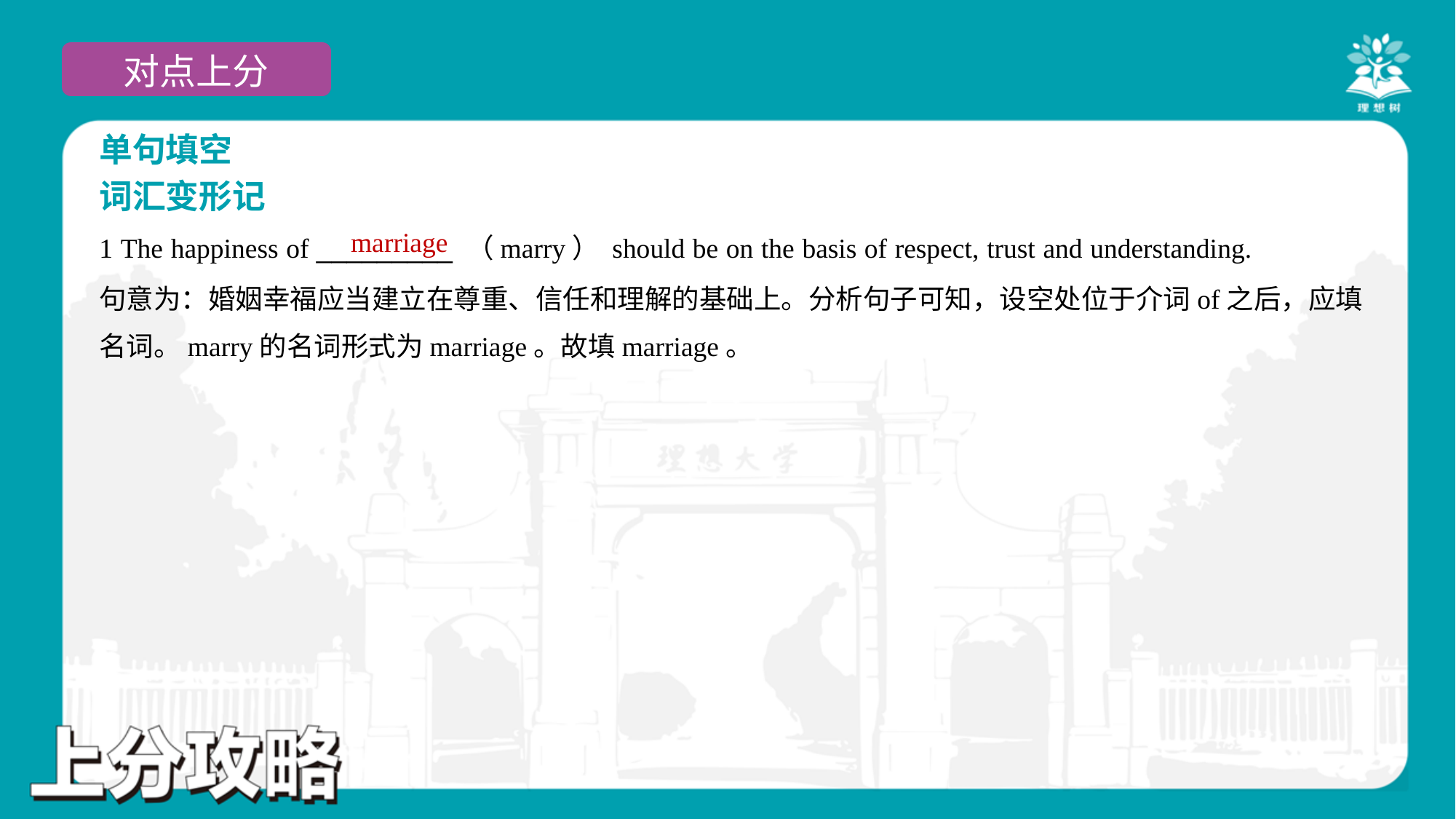

单句填空
词汇变形记
marriage
1 The happiness of _________ （marry） should be on the basis of respect, trust and understanding.
句意为：婚姻幸福应当建立在尊重、信任和理解的基础上。分析句子可知，设空处位于介词of之后，应填
名词。marry的名词形式为marriage。故填marriage。